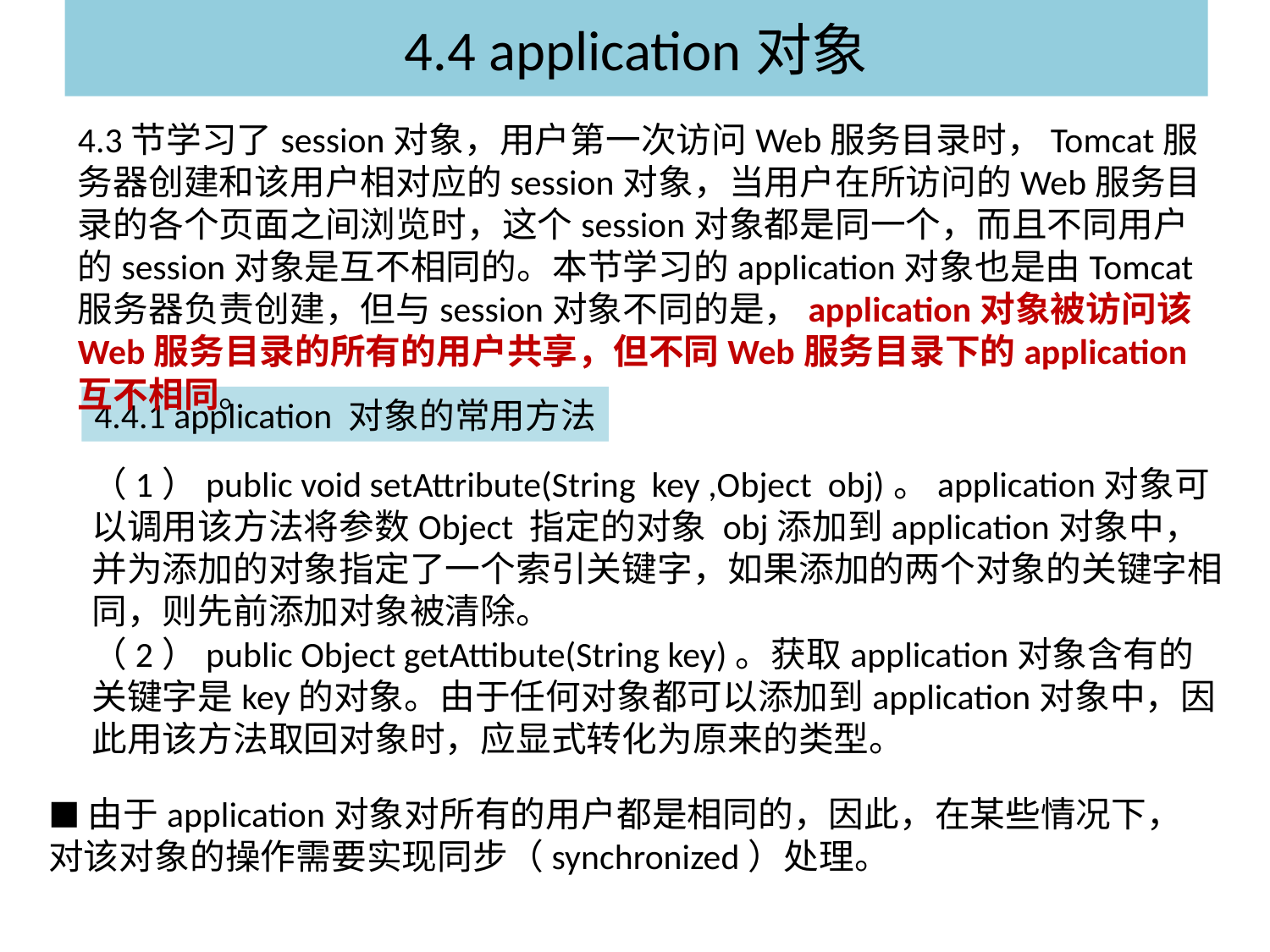

# 4.4 application对象
4.3节学习了session对象，用户第一次访问Web服务目录时，Tomcat服务器创建和该用户相对应的session对象，当用户在所访问的Web服务目录的各个页面之间浏览时，这个session对象都是同一个，而且不同用户的session对象是互不相同的。本节学习的application对象也是由Tomcat服务器负责创建，但与session对象不同的是，application对象被访问该Web服务目录的所有的用户共享，但不同Web服务目录下的application互不相同。
4.4.1 application 对象的常用方法
（1）public void setAttribute(String  key ,Object  obj)。application对象可以调用该方法将参数Object 指定的对象 obj添加到application对象中，并为添加的对象指定了一个索引关键字，如果添加的两个对象的关键字相同，则先前添加对象被清除。
（2）public Object getAttibute(String key)。获取application对象含有的关键字是key的对象。由于任何对象都可以添加到application对象中，因此用该方法取回对象时，应显式转化为原来的类型。
■由于application对象对所有的用户都是相同的，因此，在某些情况下，对该对象的操作需要实现同步（synchronized）处理。